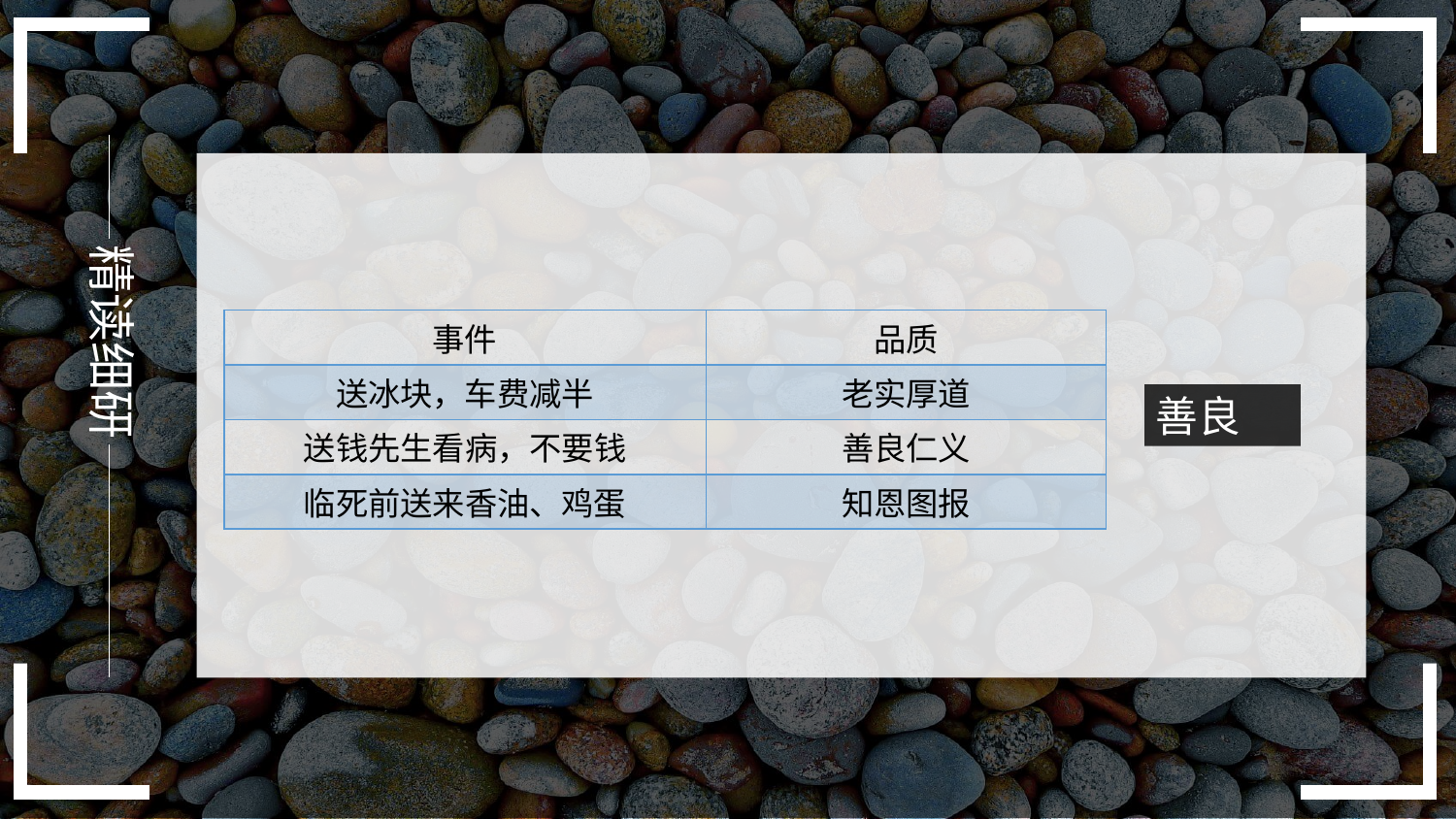

精读细研

| 事件 | 品质 |
| --- | --- |
| 送冰块，车费减半 | 老实厚道 |
| 送钱先生看病，不要钱 | 善良仁义 |
| 临死前送来香油、鸡蛋 | 知恩图报 |
善良